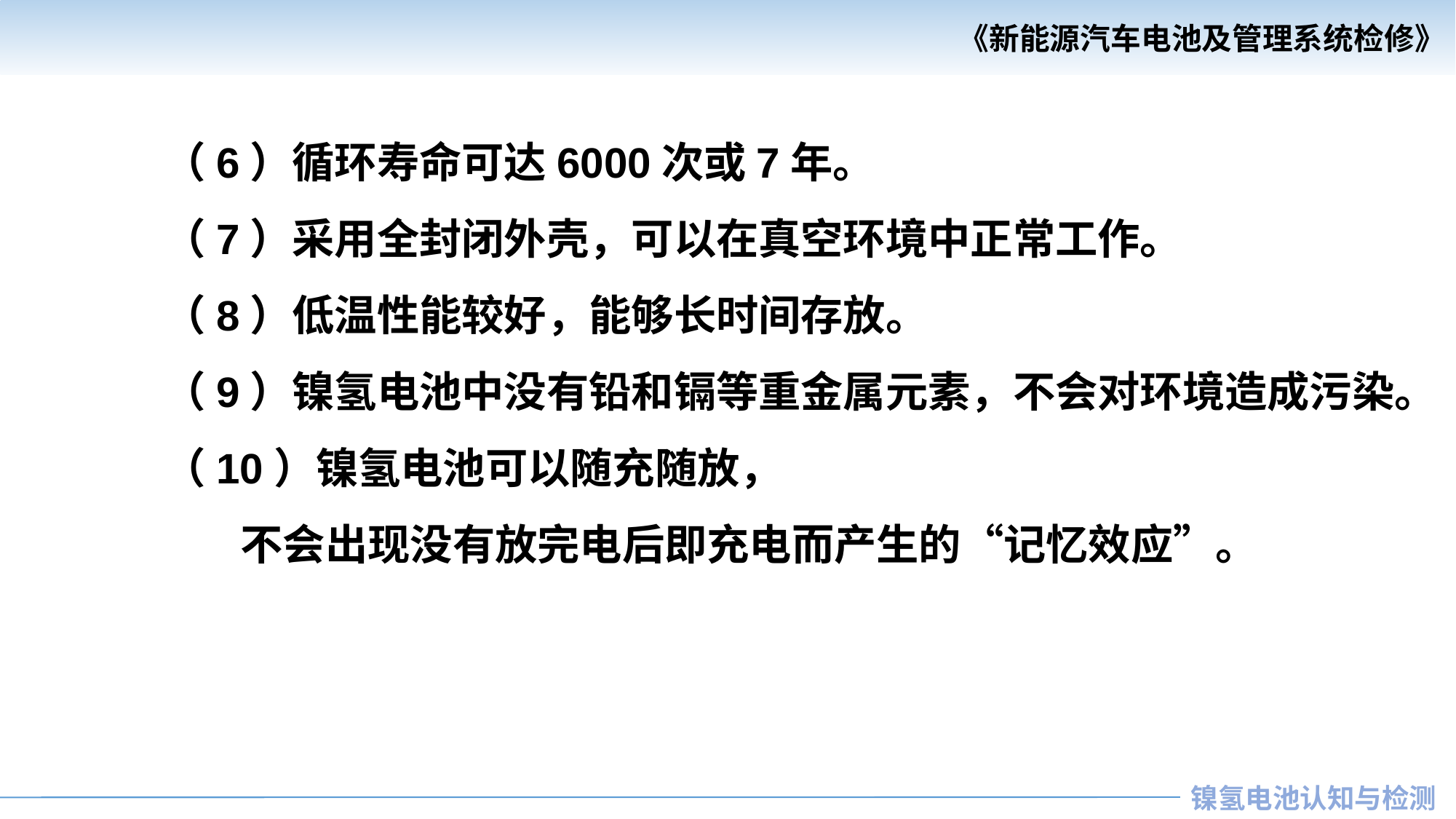

（6）循环寿命可达6000次或7年。
  （7）采用全封闭外壳，可以在真空环境中正常工作。
  （8）低温性能较好，能够长时间存放。
  （9）镍氢电池中没有铅和镉等重金属元素，不会对环境造成污染。
  （10）镍氢电池可以随充随放，
          不会出现没有放完电后即充电而产生的“记忆效应”。